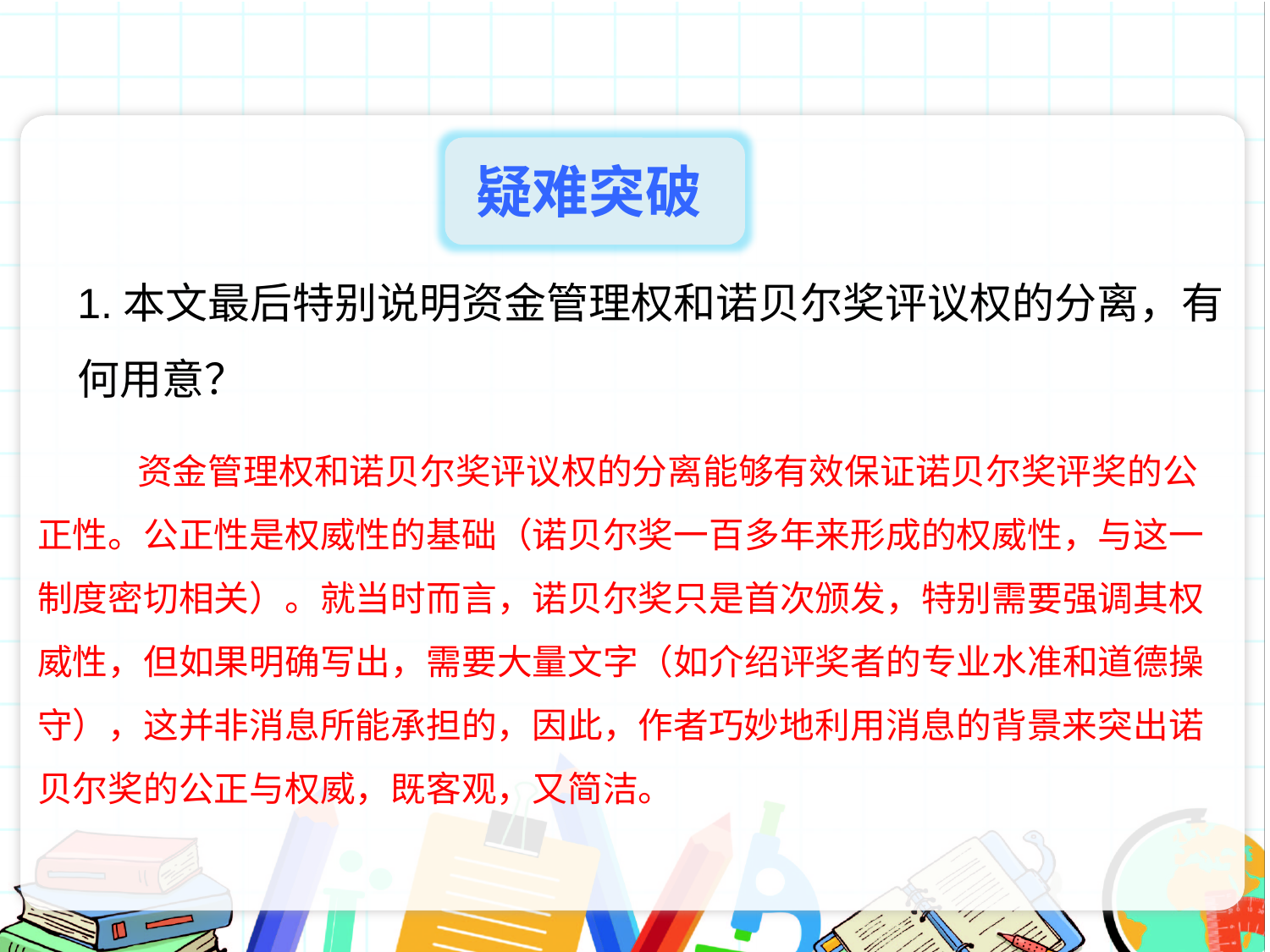

疑难突破
# 1.本文最后特别说明资金管理权和诺贝尔奖评议权的分离，有何用意？
资金管理权和诺贝尔奖评议权的分离能够有效保证诺贝尔奖评奖的公正性。公正性是权威性的基础（诺贝尔奖一百多年来形成的权威性，与这一制度密切相关）。就当时而言，诺贝尔奖只是首次颁发，特别需要强调其权威性，但如果明确写出，需要大量文字（如介绍评奖者的专业水准和道德操守），这并非消息所能承担的，因此，作者巧妙地利用消息的背景来突出诺贝尔奖的公正与权威，既客观，又简洁。